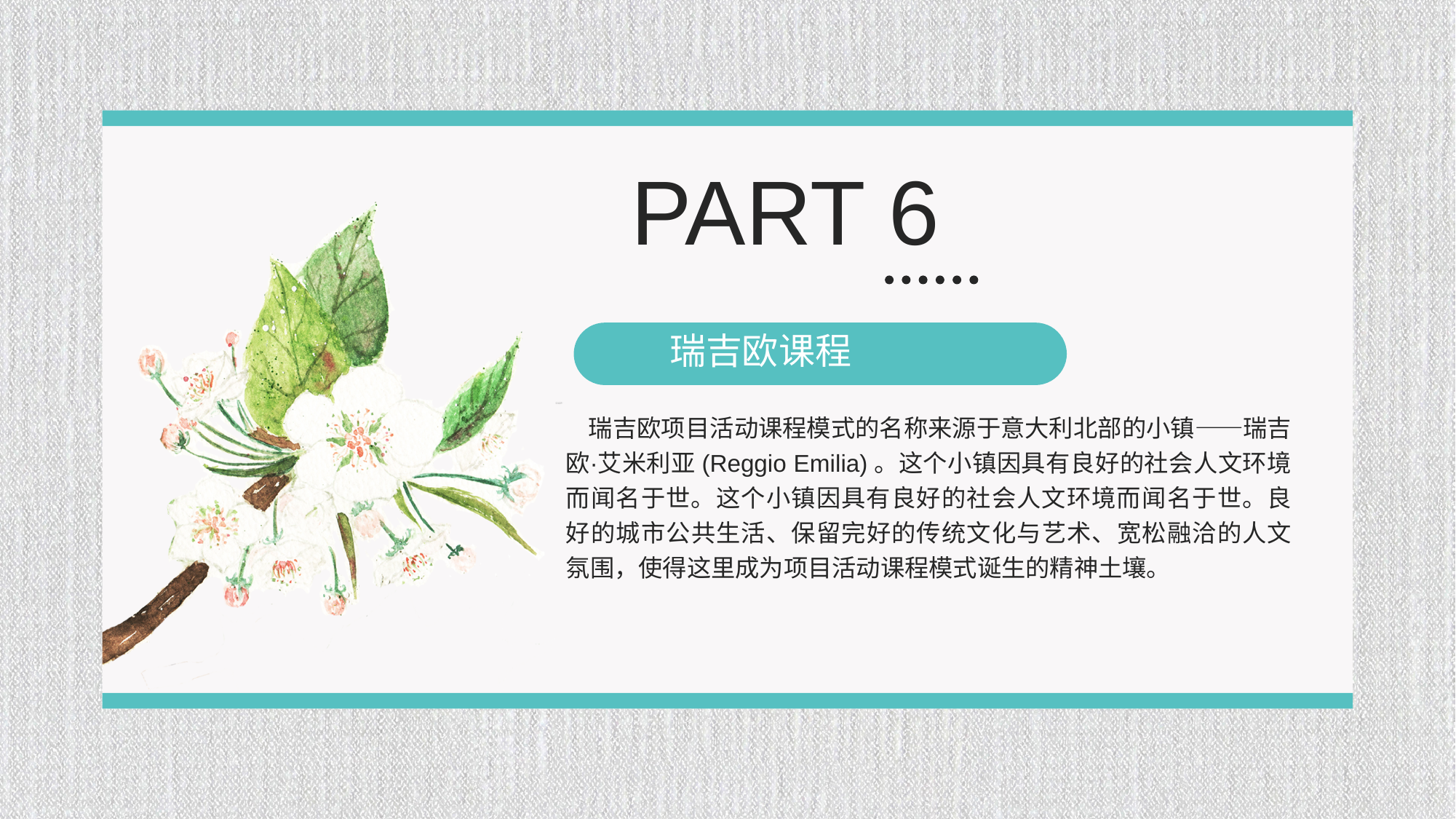

PART 6

瑞吉欧课程
   瑞吉欧项目活动课程模式的名称来源于意大利北部的小镇——瑞吉欧∙艾米利亚(Reggio Emilia)。这个小镇因具有良好的社会人文环境而闻名于世。这个小镇因具有良好的社会人文环境而闻名于世。良好的城市公共生活、保留完好的传统文化与艺术、宽松融洽的人文氛围，使得这里成为项目活动课程模式诞生的精神土壤。